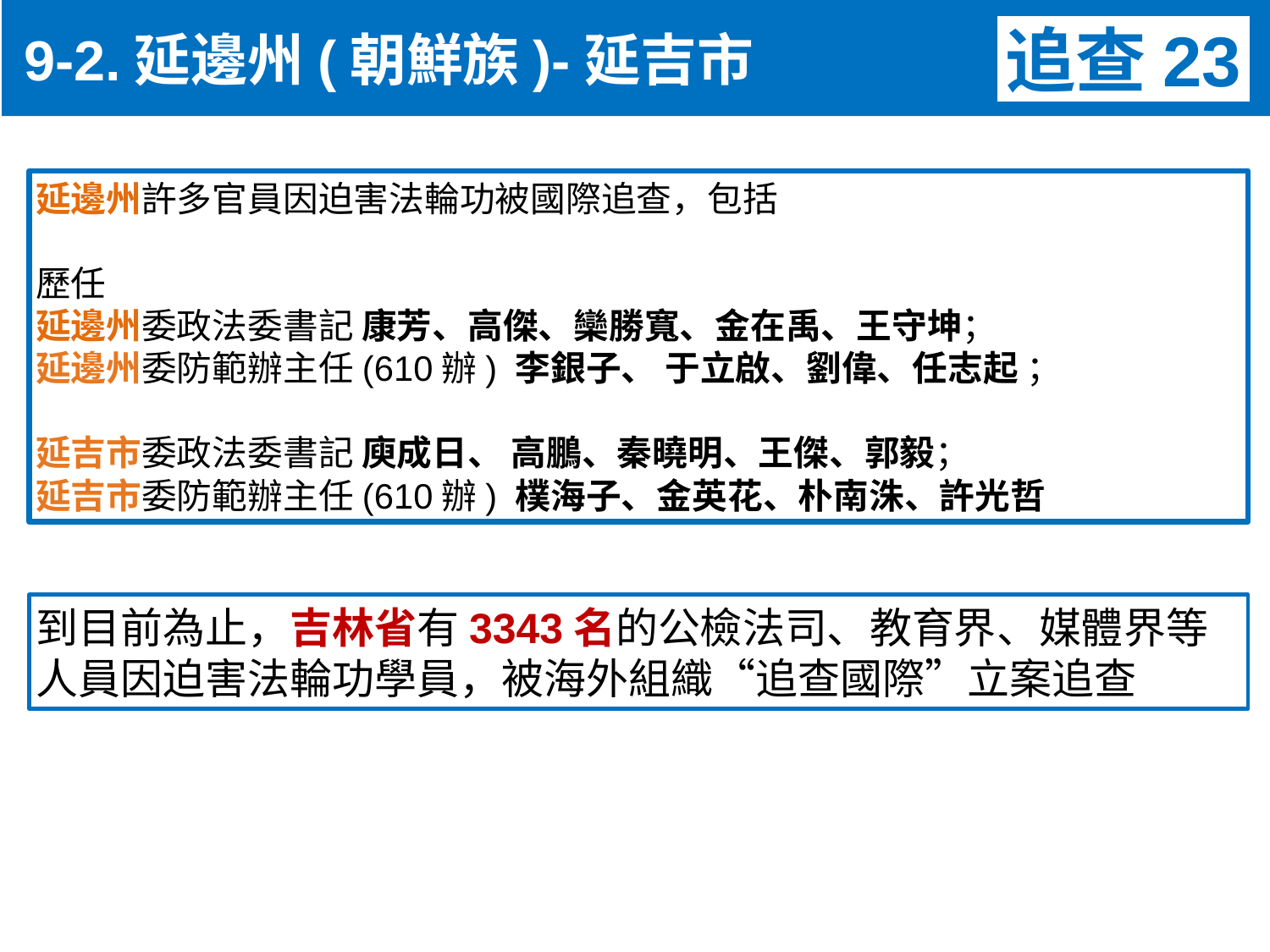

9-2.延邊州(朝鮮族)-延吉市
追查23

延邊州許多官員因迫害法輪功被國際追查，包括

歷任
延邊州委政法委書記 康芳、高傑、欒勝寬、金在禹、王守坤；
延邊州委防範辦主任(610辦) 李銀子、 于立啟、劉偉、任志起 ；

延吉市委政法委書記 庾成日、 高鵬、秦曉明、王傑、郭毅；
延吉市委防範辦主任(610辦) 樸海子、金英花、朴南洙、許光哲
到目前為止，吉林省有3343名的公檢法司、教育界、媒體界等人員因迫害法輪功學員，被海外組織“追查國際”立案追查